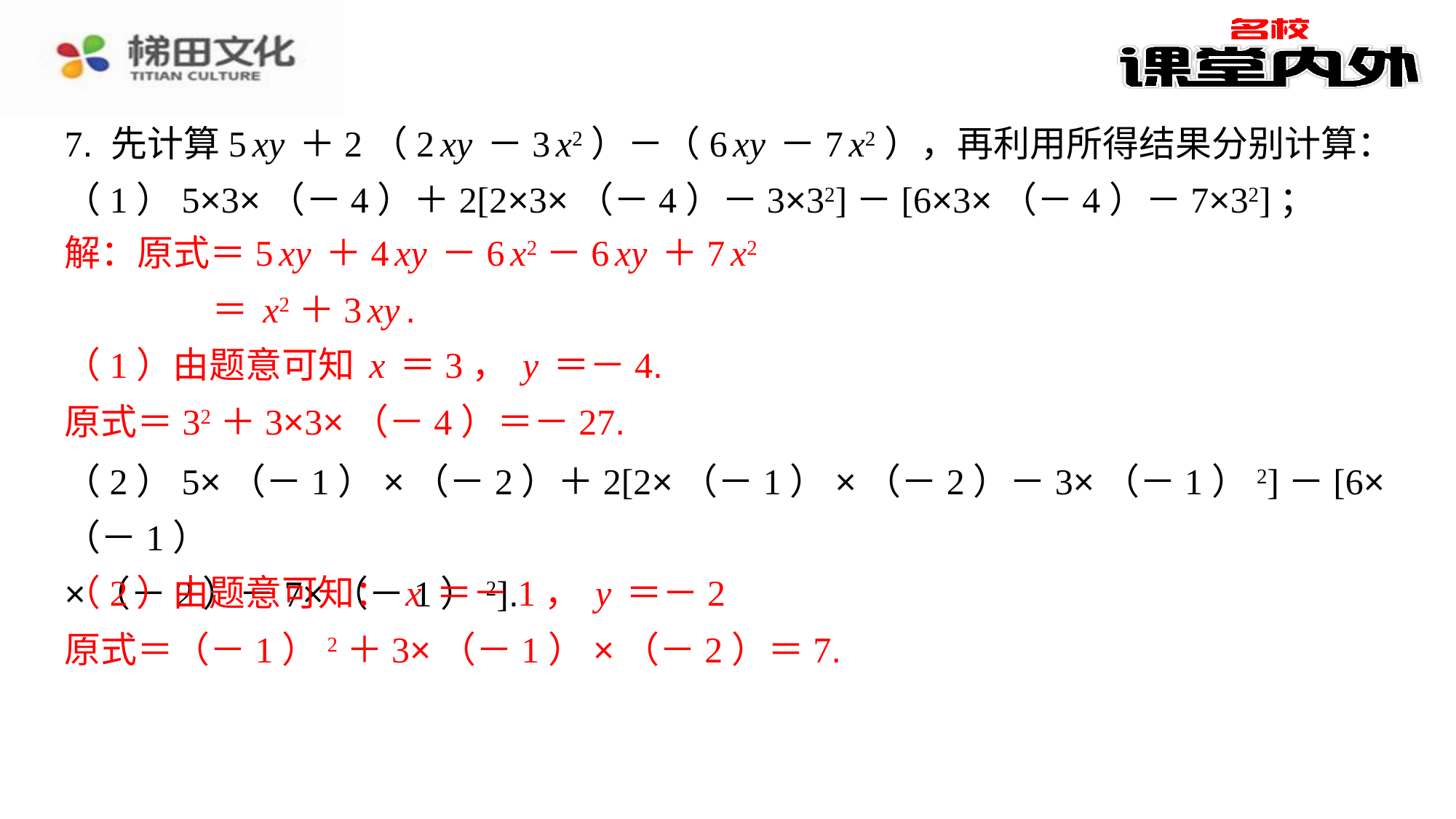

7. 先计算5xy＋2（2xy－3x2）－（6xy－7x2），再利用所得结果分别计算：
（1）5×3×（－4）＋2[2×3×（－4）－3×32]－[6×3×（－4）－7×32]；
（1）由题意可知x＝3，y＝－4.
原式＝32＋3×3×（－4）＝－27.

（2）5×（－1）×（－2）＋2[2×（－1）×（－2）－3×（－1）2]－[6×（－1）
×（－2）－7×（－1）2].
解：原式＝5xy＋4xy－6x2－6xy＋7x2
＝x2＋3xy.
（2）由题意可知：x＝－1，y＝－2
原式＝（－1）2＋3×（－1）×（－2）＝7.
解：原式＝5xy＋4xy－6x2－6xy＋7x2
＝x2＋3xy.
（1）由题意可知x＝3，y＝－4.
原式＝32＋3×3×（－4）＝－27.
（2）由题意可知：x＝－1，y＝－2
原式＝（－1）2＋3×（－1）×（－2）＝7.